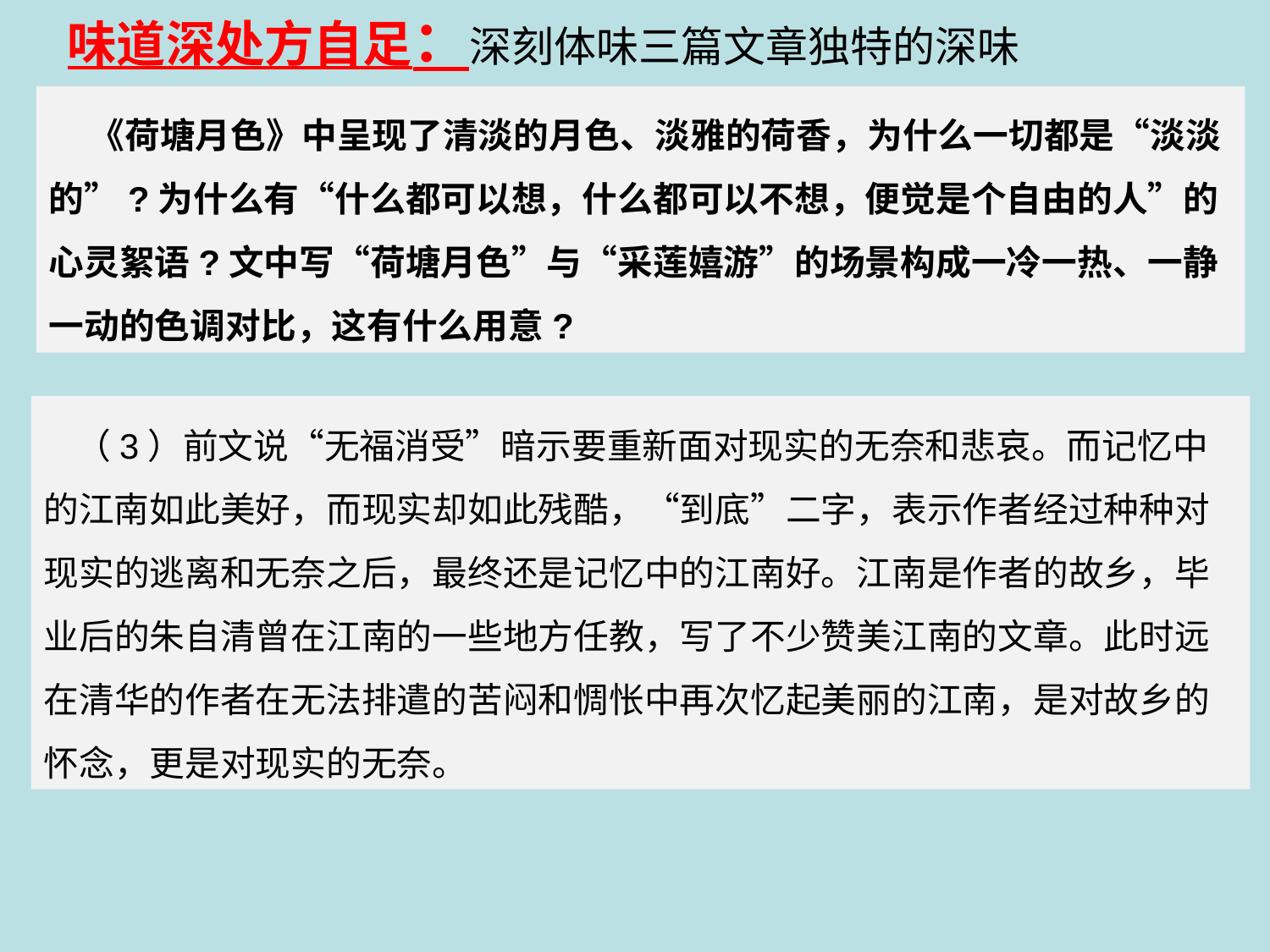

味道深处方自足：深刻体味三篇文章独特的深味
    《荷塘月色》中呈现了清淡的月色、淡雅的荷香，为什么一切都是“淡淡的”?为什么有“什么都可以想，什么都可以不想，便觉是个自由的人”的心灵絮语?文中写“荷塘月色”与“采莲嬉游”的场景构成一冷一热、一静一动的色调对比，这有什么用意?
   （3）前文说“无福消受”暗示要重新面对现实的无奈和悲哀。而记忆中的江南如此美好，而现实却如此残酷，“到底”二字，表示作者经过种种对现实的逃离和无奈之后，最终还是记忆中的江南好。江南是作者的故乡，毕业后的朱自清曾在江南的一些地方任教，写了不少赞美江南的文章。此时远在清华的作者在无法排遣的苦闷和惆怅中再次忆起美丽的江南，是对故乡的怀念，更是对现实的无奈。